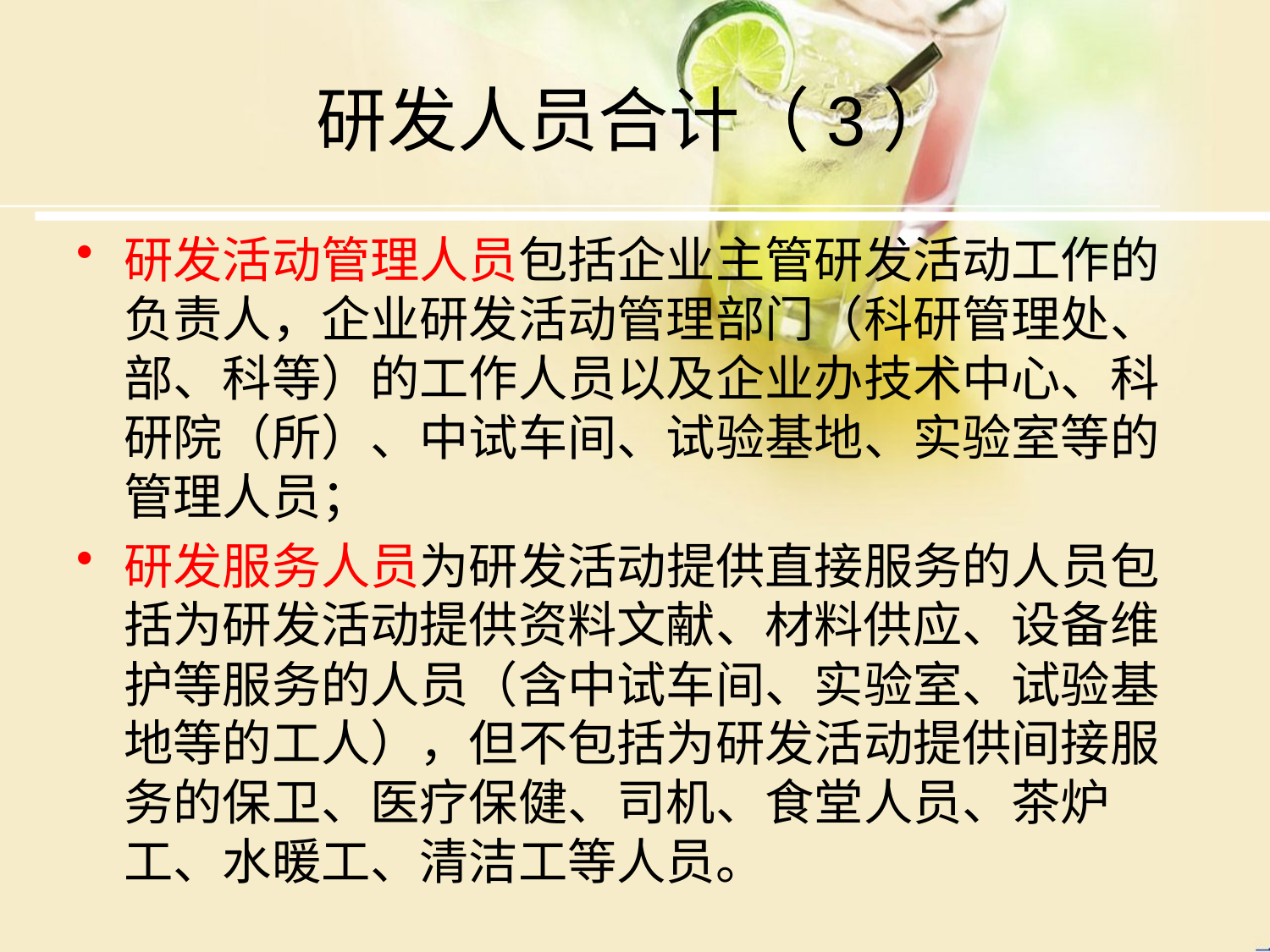

# 研发人员合计（3）
研发活动管理人员包括企业主管研发活动工作的负责人，企业研发活动管理部门（科研管理处、部、科等）的工作人员以及企业办技术中心、科研院（所）、中试车间、试验基地、实验室等的管理人员；
研发服务人员为研发活动提供直接服务的人员包括为研发活动提供资料文献、材料供应、设备维护等服务的人员（含中试车间、实验室、试验基地等的工人），但不包括为研发活动提供间接服务的保卫、医疗保健、司机、食堂人员、茶炉工、水暖工、清洁工等人员。